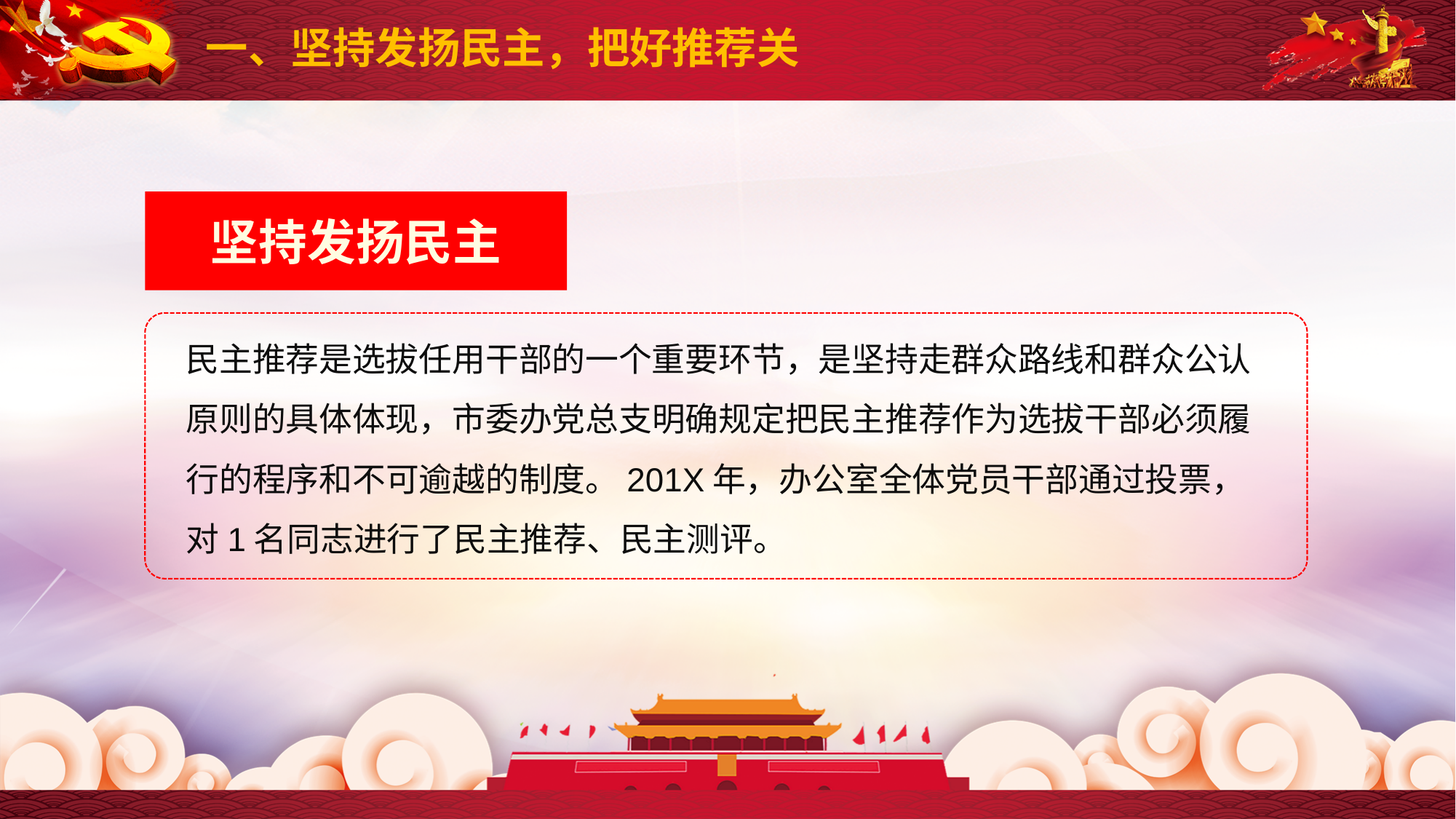

一、坚持发扬民主，把好推荐关
坚持发扬民主

民主推荐是选拔任用干部的一个重要环节，是坚持走群众路线和群众公认原则的具体体现，市委办党总支明确规定把民主推荐作为选拔干部必须履行的程序和不可逾越的制度。201X年，办公室全体党员干部通过投票，对1名同志进行了民主推荐、民主测评。